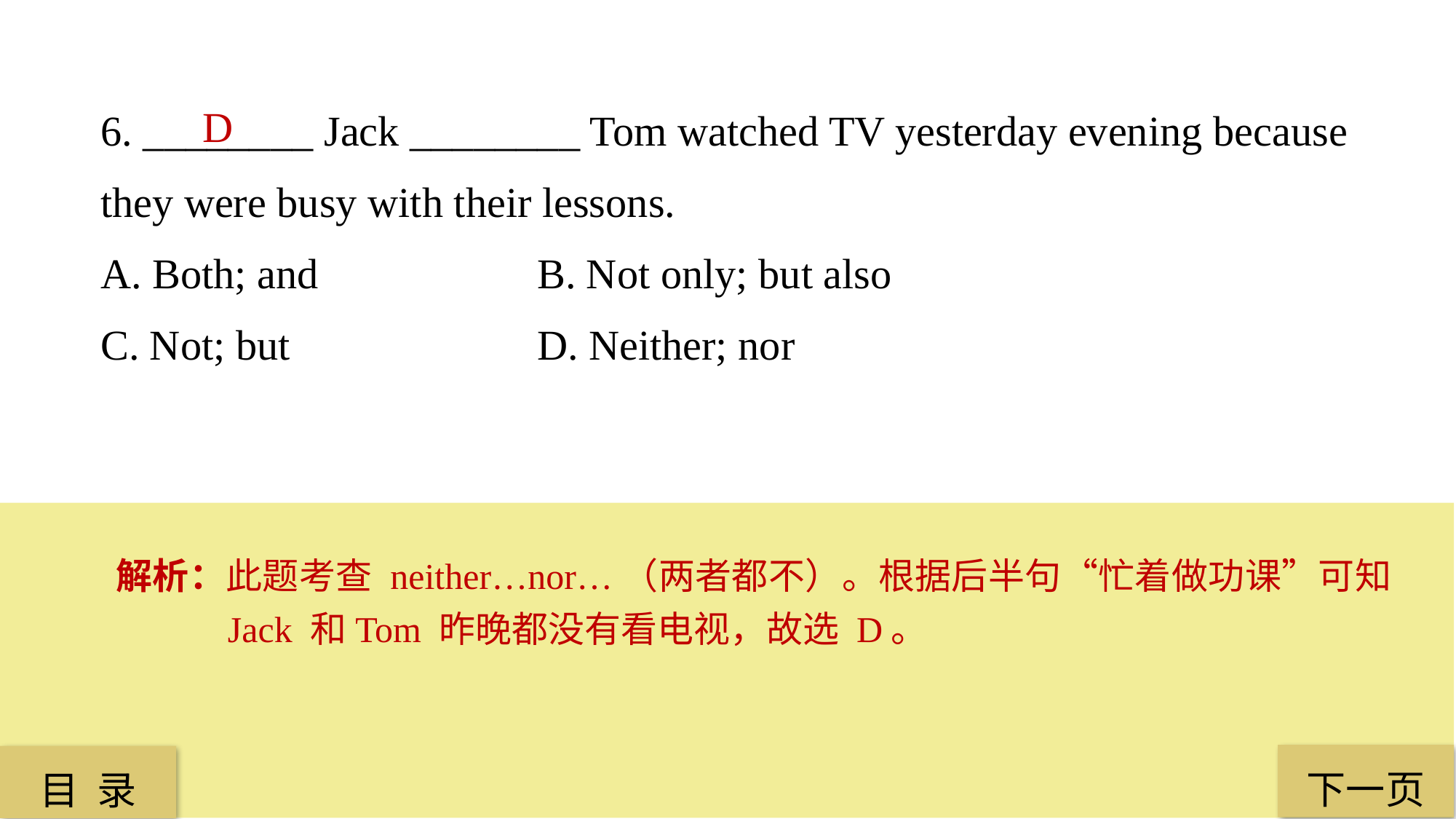

6. ________ Jack ________ Tom watched TV yesterday evening because they were busy with their lessons.
A. Both; and 		B. Not only; but also
C. Not; but 			D. Neither; nor
D
解析：此题考查 neither…nor…（两者都不）。根据后半句“忙着做功课”可知 Jack 和Tom 昨晚都没有看电视，故选 D。